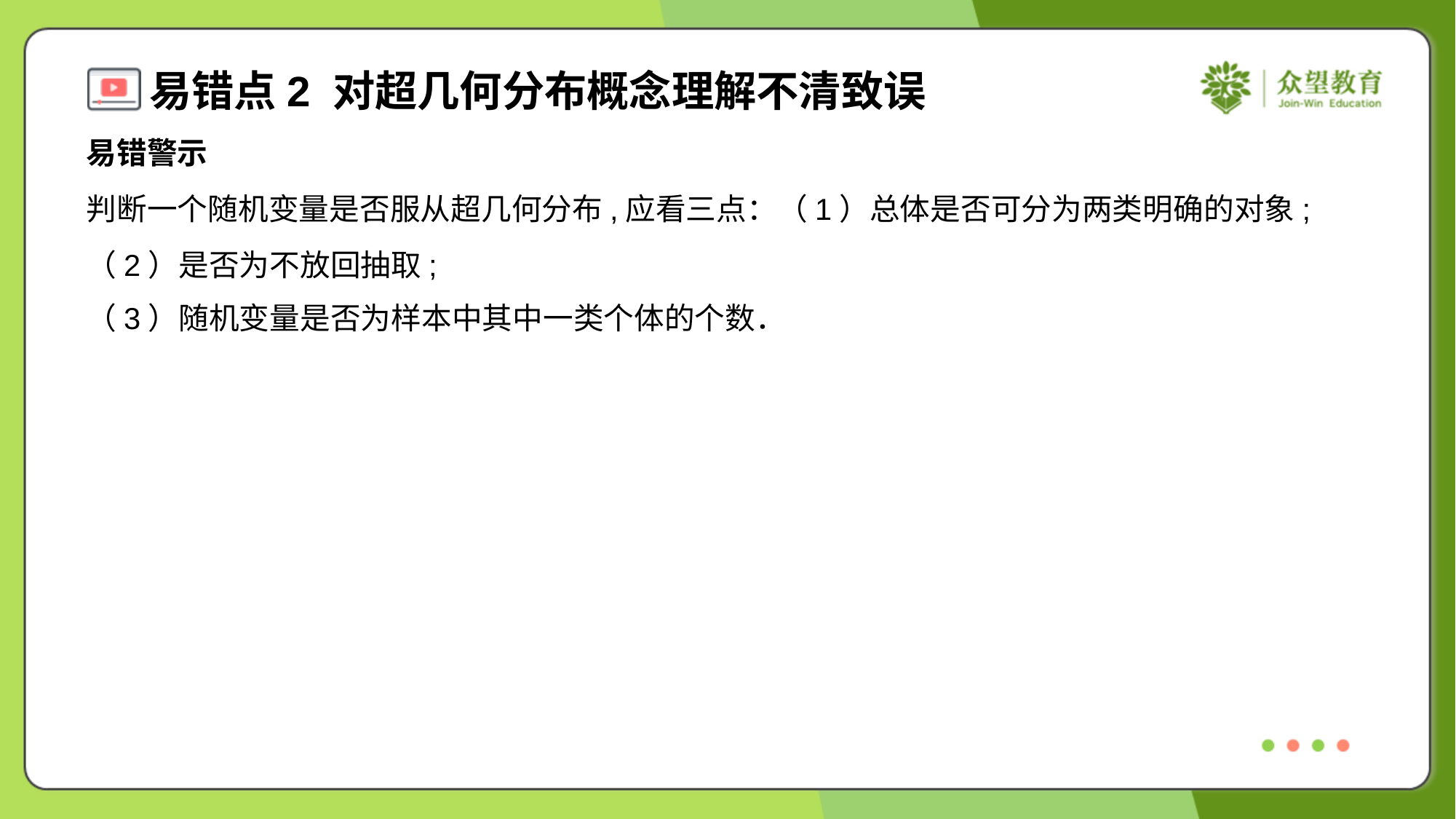

易错警示
判断一个随机变量是否服从超几何分布,应看三点：（1）总体是否可分为两类明确的对象;
（2）是否为不放回抽取;
（3）随机变量是否为样本中其中一类个体的个数．